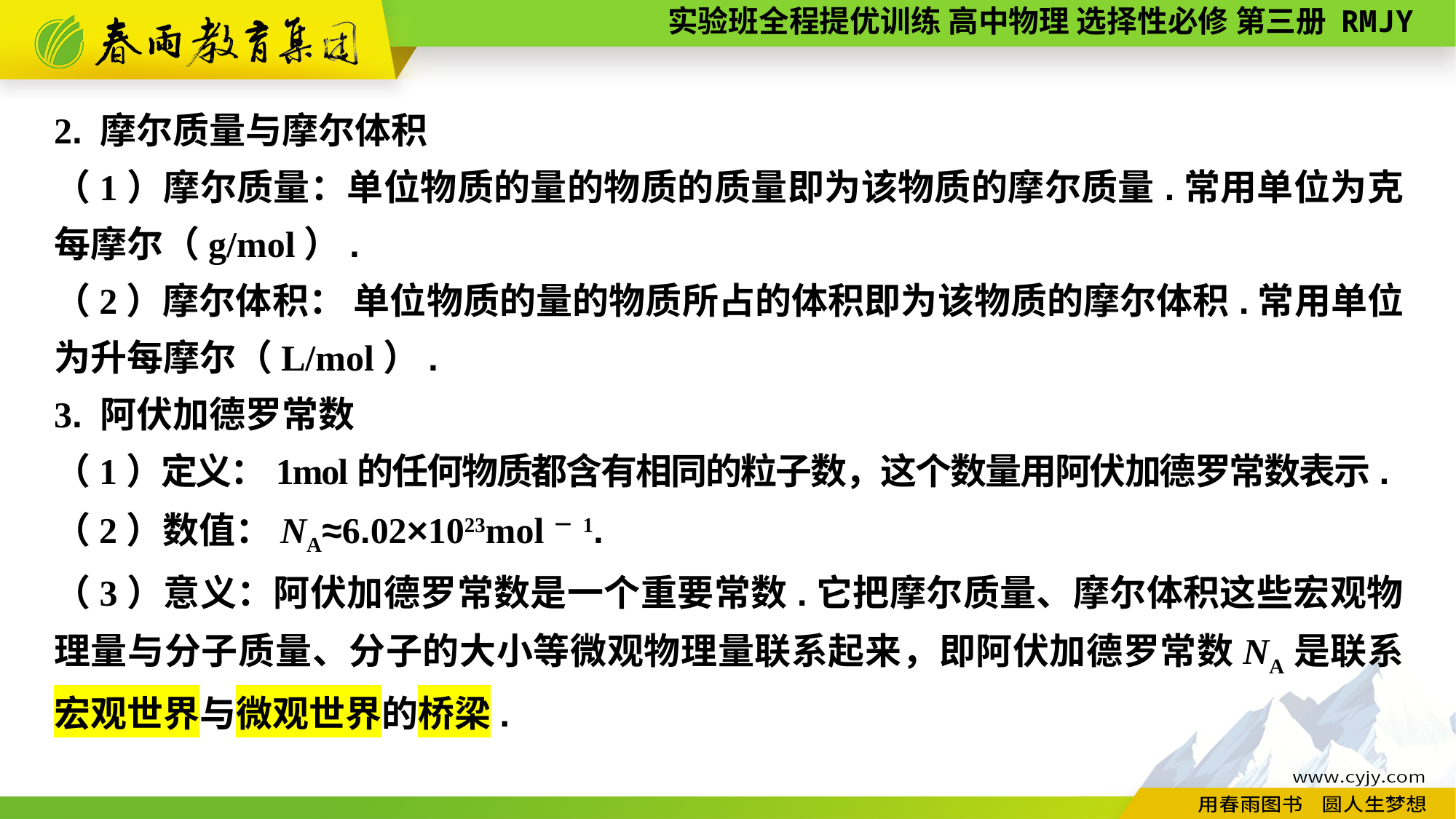

2. 摩尔质量与摩尔体积
（1）摩尔质量：单位物质的量的物质的质量即为该物质的摩尔质量.常用单位为克每摩尔（g/mol）.
（2）摩尔体积： 单位物质的量的物质所占的体积即为该物质的摩尔体积.常用单位为升每摩尔（L/mol）.
3. 阿伏加德罗常数
（1）定义：1mol的任何物质都含有相同的粒子数，这个数量用阿伏加德罗常数表示.
（2）数值：NA≈6.02×1023mol－1.
（3）意义：阿伏加德罗常数是一个重要常数.它把摩尔质量、摩尔体积这些宏观物理量与分子质量、分子的大小等微观物理量联系起来，即阿伏加德罗常数NA是联系宏观世界与微观世界的桥梁.